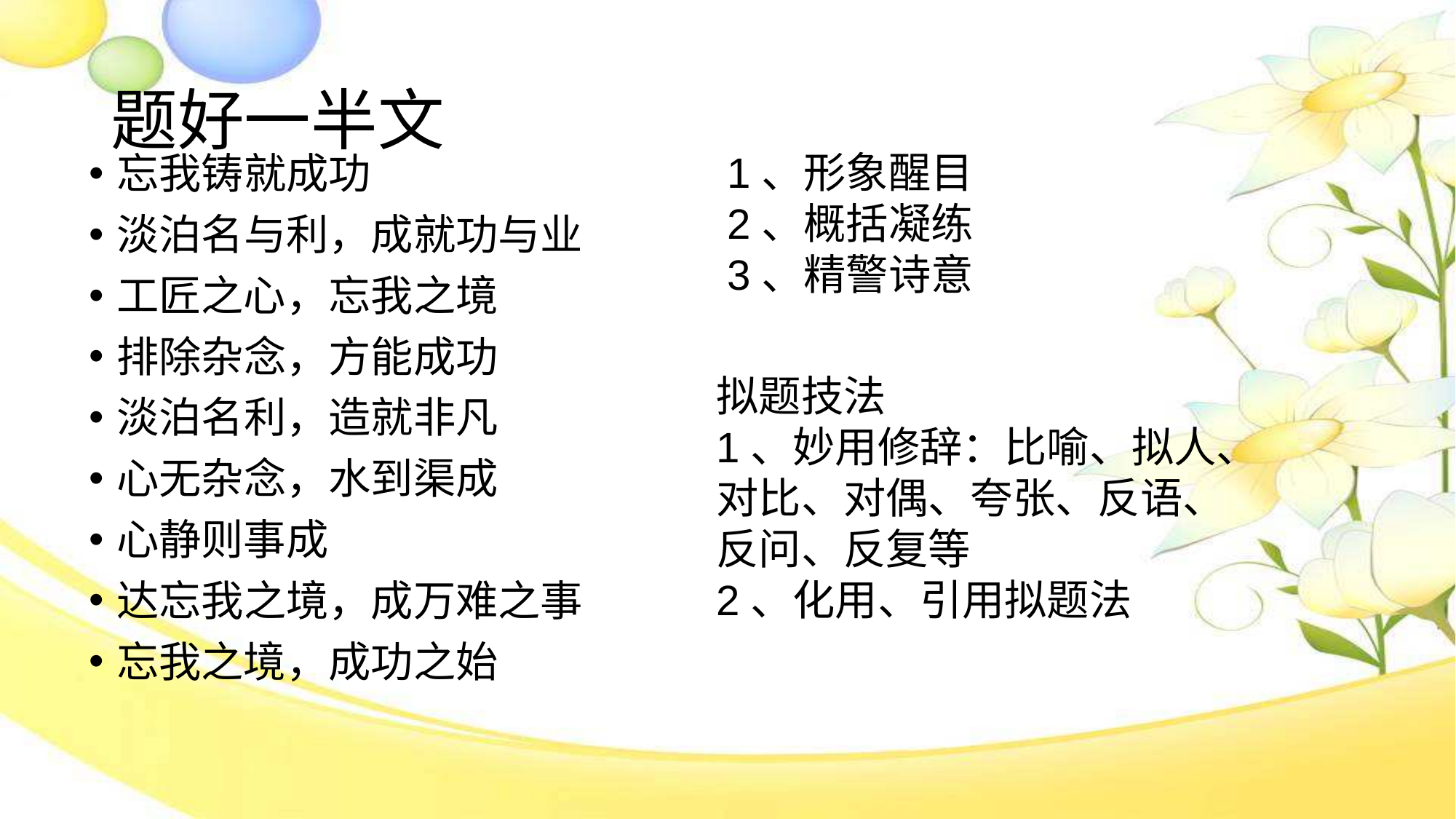

# 题好一半文
1、形象醒目
2、概括凝练
3、精警诗意
忘我铸就成功
淡泊名与利，成就功与业
工匠之心，忘我之境
排除杂念，方能成功
淡泊名利，造就非凡
心无杂念，水到渠成
心静则事成
达忘我之境，成万难之事
忘我之境，成功之始

拟题技法
1、妙用修辞：比喻、拟人、对比、对偶、夸张、反语、反问、反复等
2、化用、引用拟题法